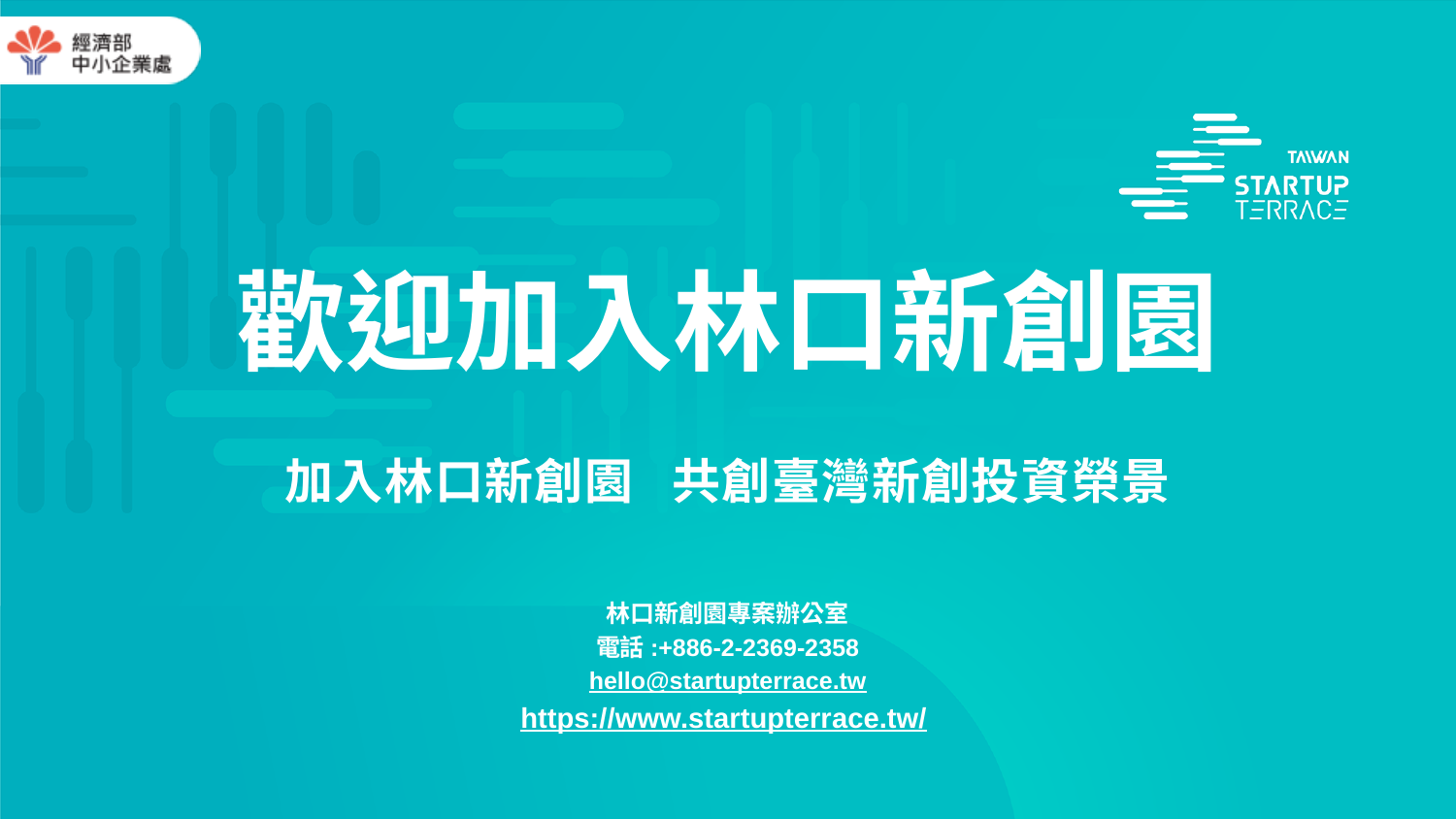

歡迎加入林口新創園
加入林口新創園   共創臺灣新創投資榮景

林口新創園專案辦公室
電話:+886-2-2369-2358
hello@startupterrace.tw
https://www.startupterrace.tw/